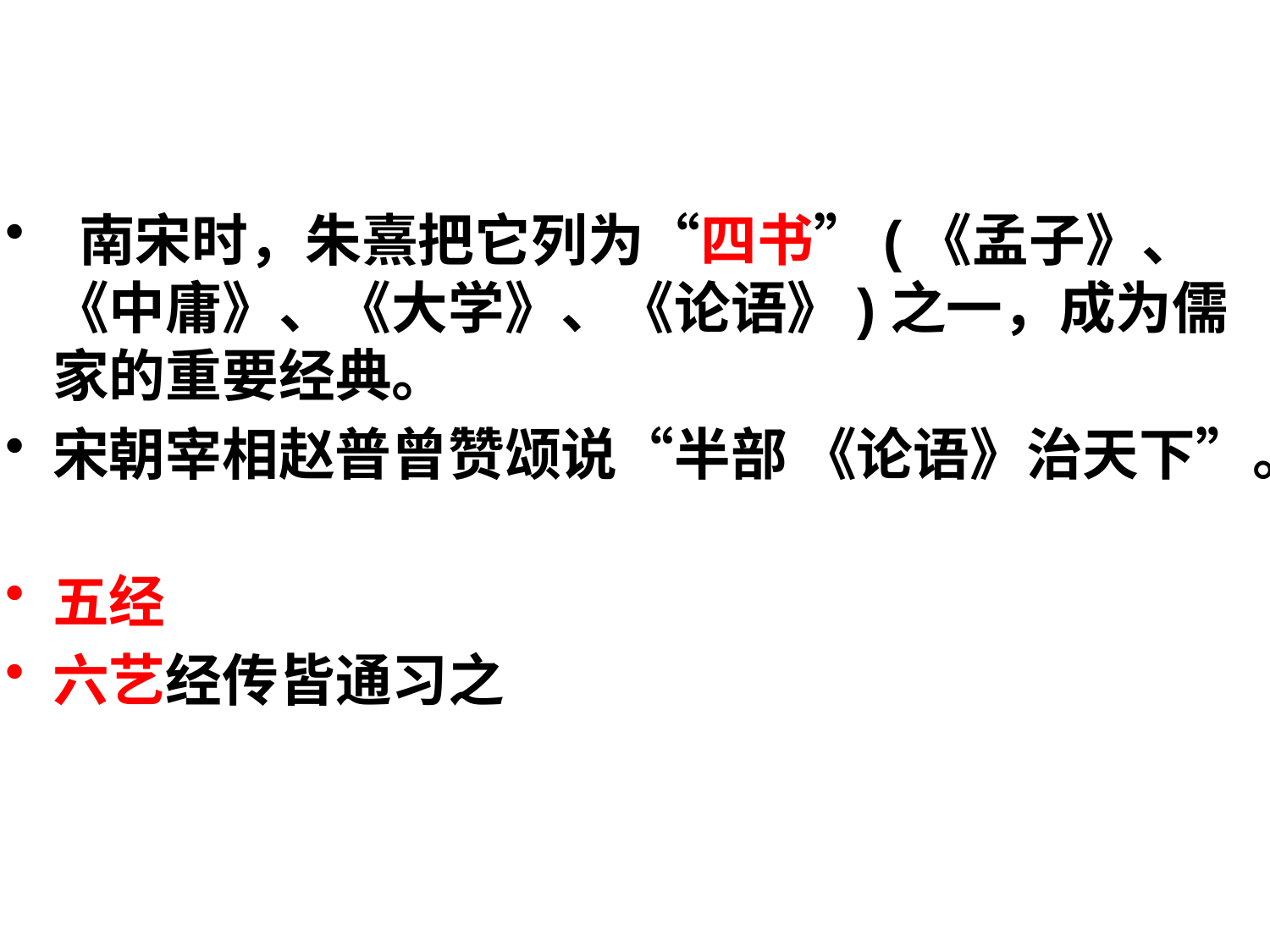

#
 南宋时，朱熹把它列为“四书”(《孟子》、《中庸》、《大学》、《论语》)之一，成为儒 家的重要经典。
宋朝宰相赵普曾赞颂说“半部 《论语》治天下”。
五经
六艺经传皆通习之